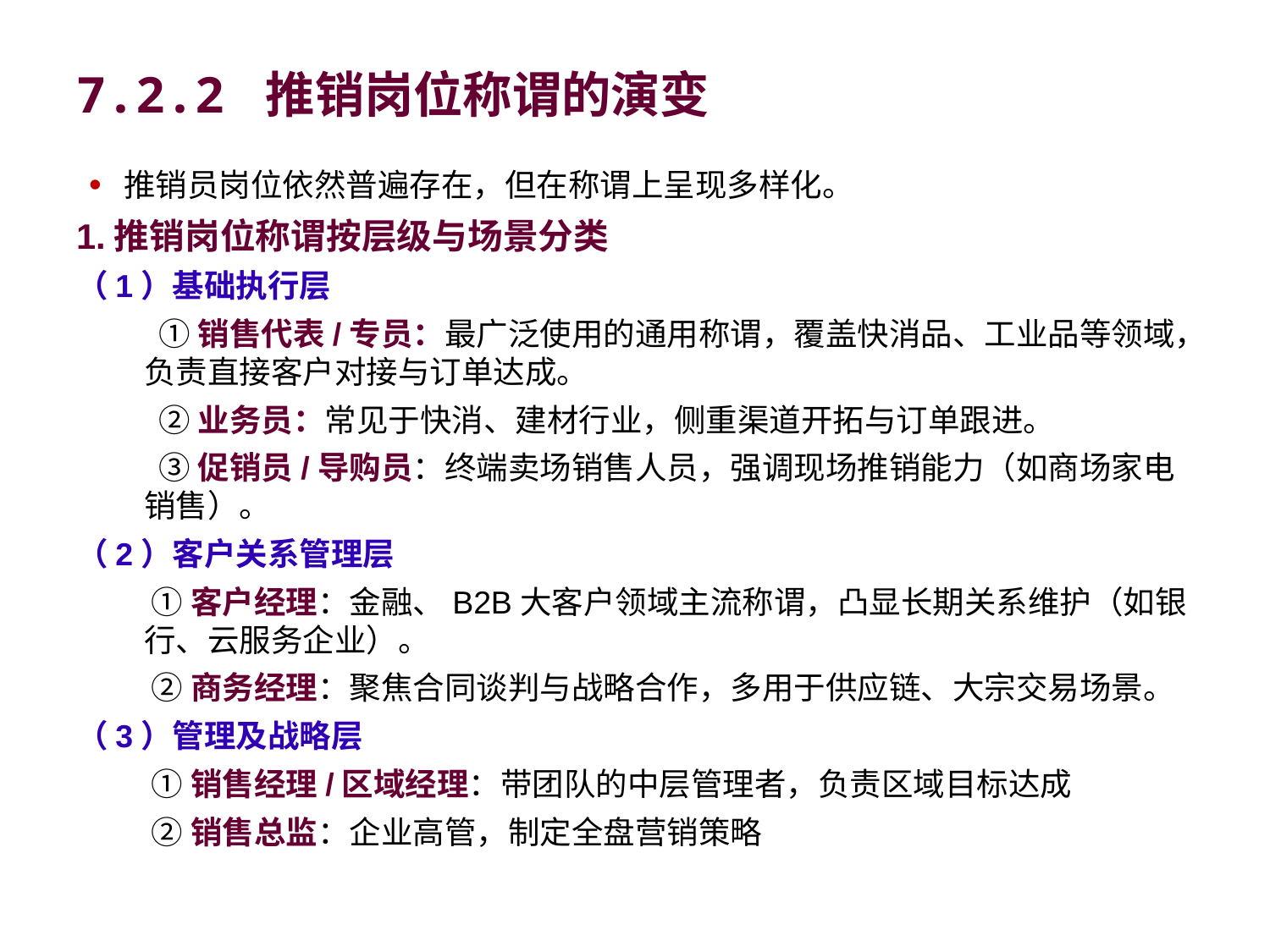

# 7.2.2 推销岗位称谓的演变
推销员岗位依然普遍存在，但在称谓上呈现多样化。
1.推销岗位称谓按层级与场景分类
（1）基础执行层
  ①销售代表/专员：最广泛使用的通用称谓，覆盖快消品、工业品等领域，负责直接客户对接与订单达成。
  ②业务员：常见于快消、建材行业，侧重渠道开拓与订单跟进。
  ③促销员/导购员：终端卖场销售人员，强调现场推销能力（如商场家电销售）。
（2）客户关系管理层
 ①客户经理：金融、B2B大客户领域主流称谓，凸显长期关系维护（如银行、云服务企业）。
 ②商务经理：聚焦合同谈判与战略合作，多用于供应链、大宗交易场景。
（3）管理及战略层
 ①销售经理/区域经理：带团队的中层管理者，负责区域目标达成
 ②销售总监：企业高管，制定全盘营销策略